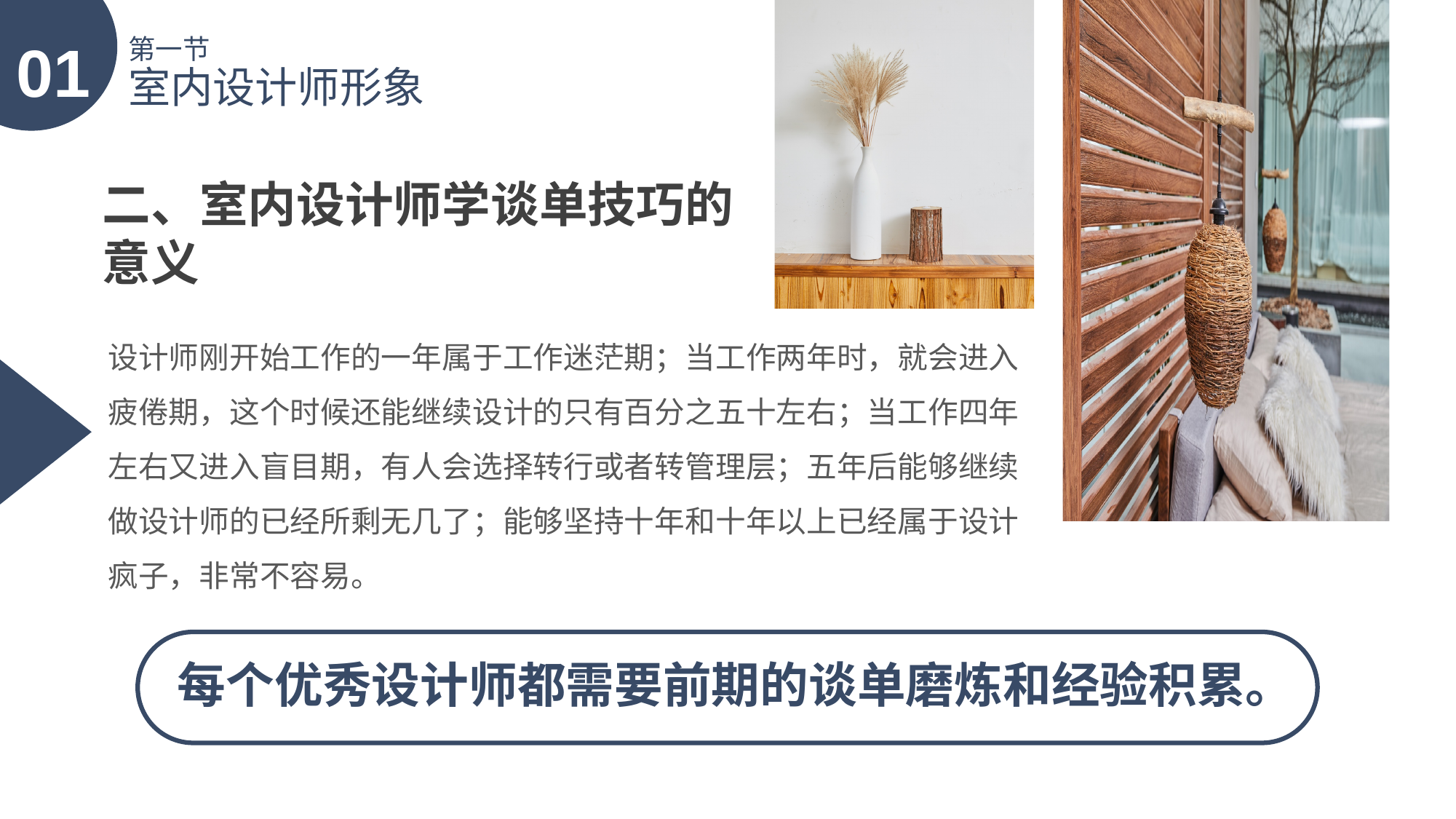

01
第一节
室内设计师形象
二、室内设计师学谈单技巧的意义
设计师刚开始工作的一年属于工作迷茫期；当工作两年时，就会进入疲倦期，这个时候还能继续设计的只有百分之五十左右；当工作四年左右又进入盲目期，有人会选择转行或者转管理层；五年后能够继续做设计师的已经所剩无几了；能够坚持十年和十年以上已经属于设计疯子，非常不容易。

每个优秀设计师都需要前期的谈单磨炼和经验积累。